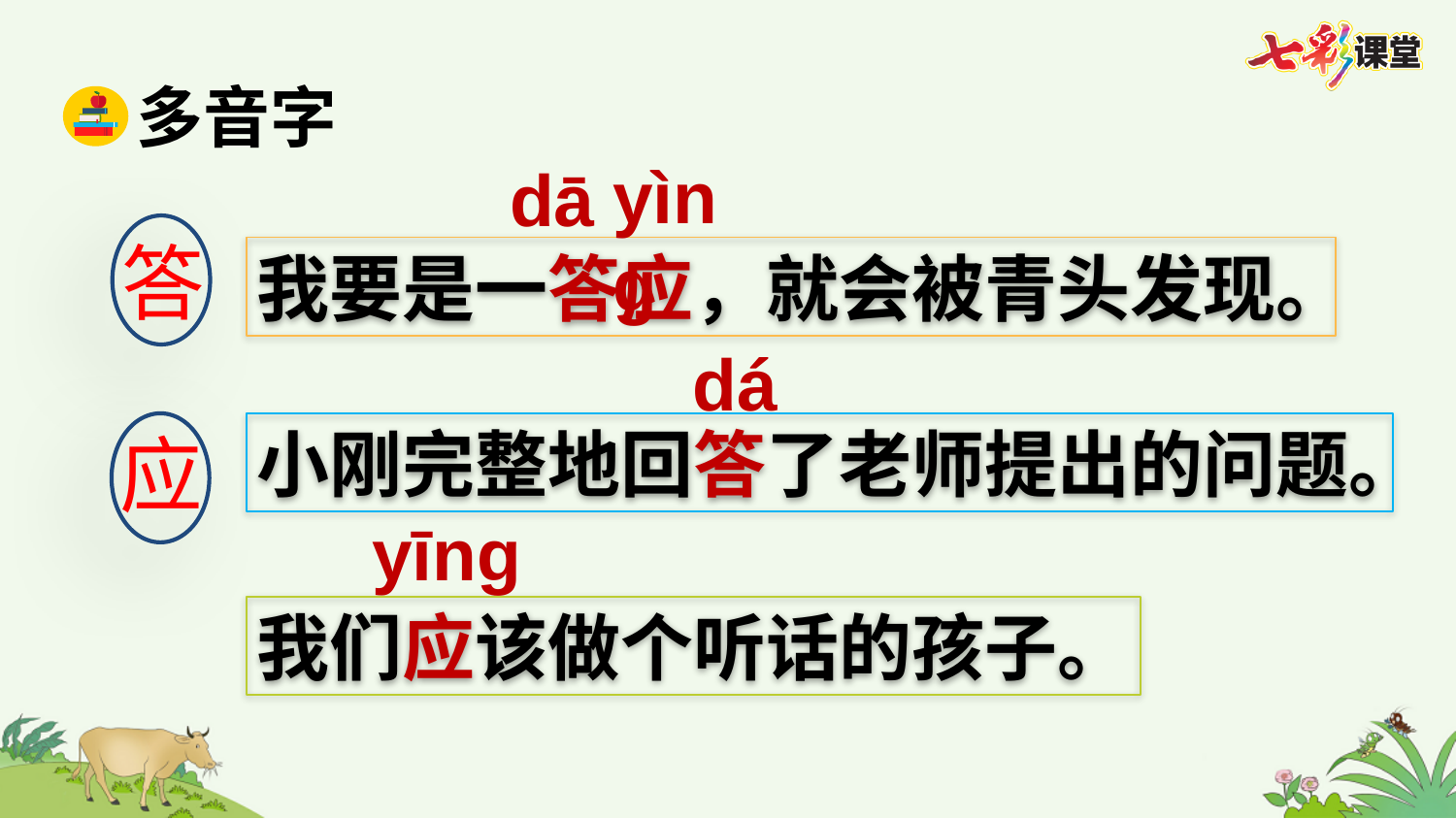

多音字

yìnɡ
dā

答
我要是一答应，就会被青头发现。
dá

小刚完整地回答了老师提出的问题。
应
yīnɡ
我们应该做个听话的孩子。